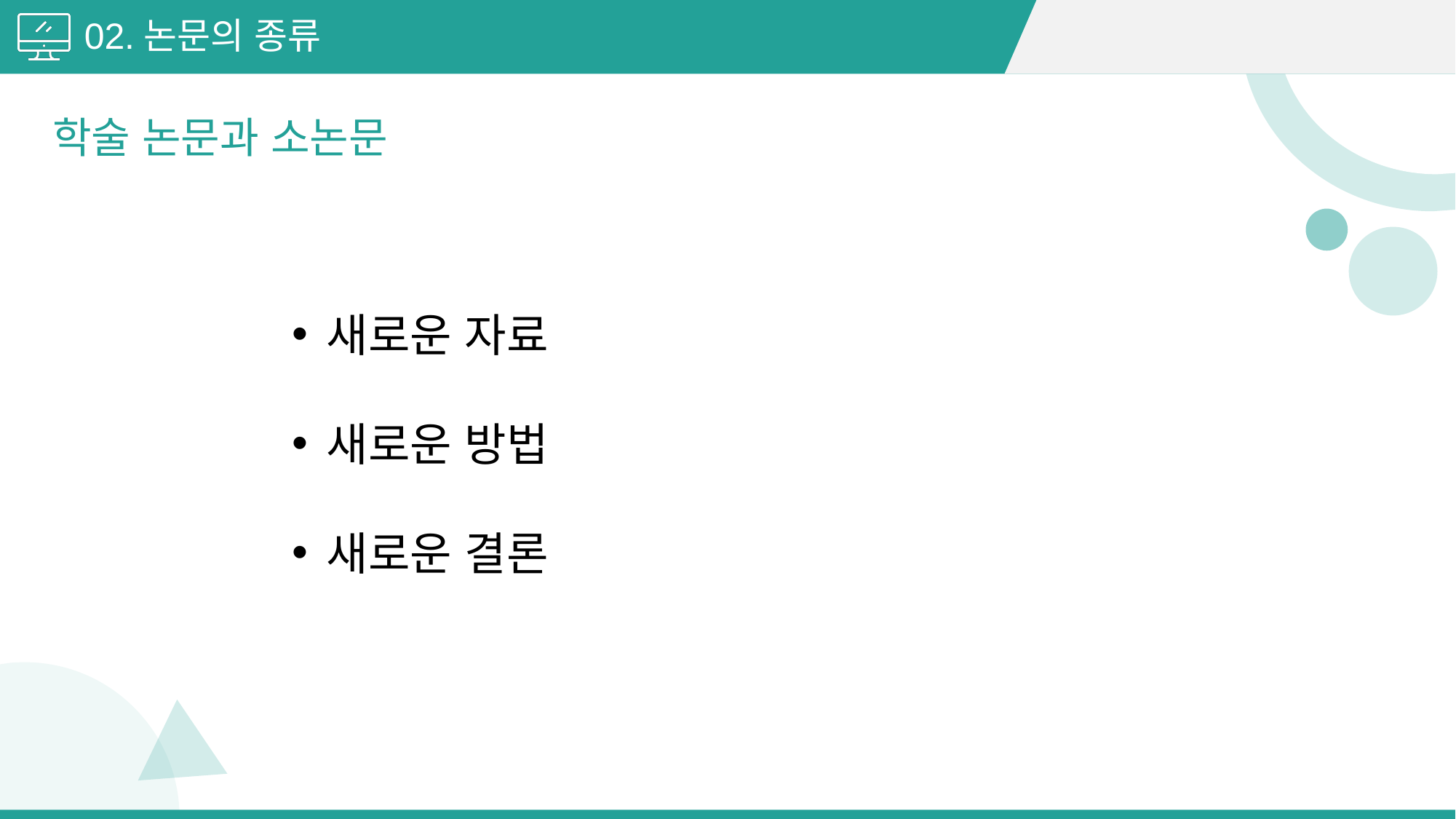

02.논문의 종류
학술 논문과 소논문
새로운 자료
새로운 방법
새로운 결론